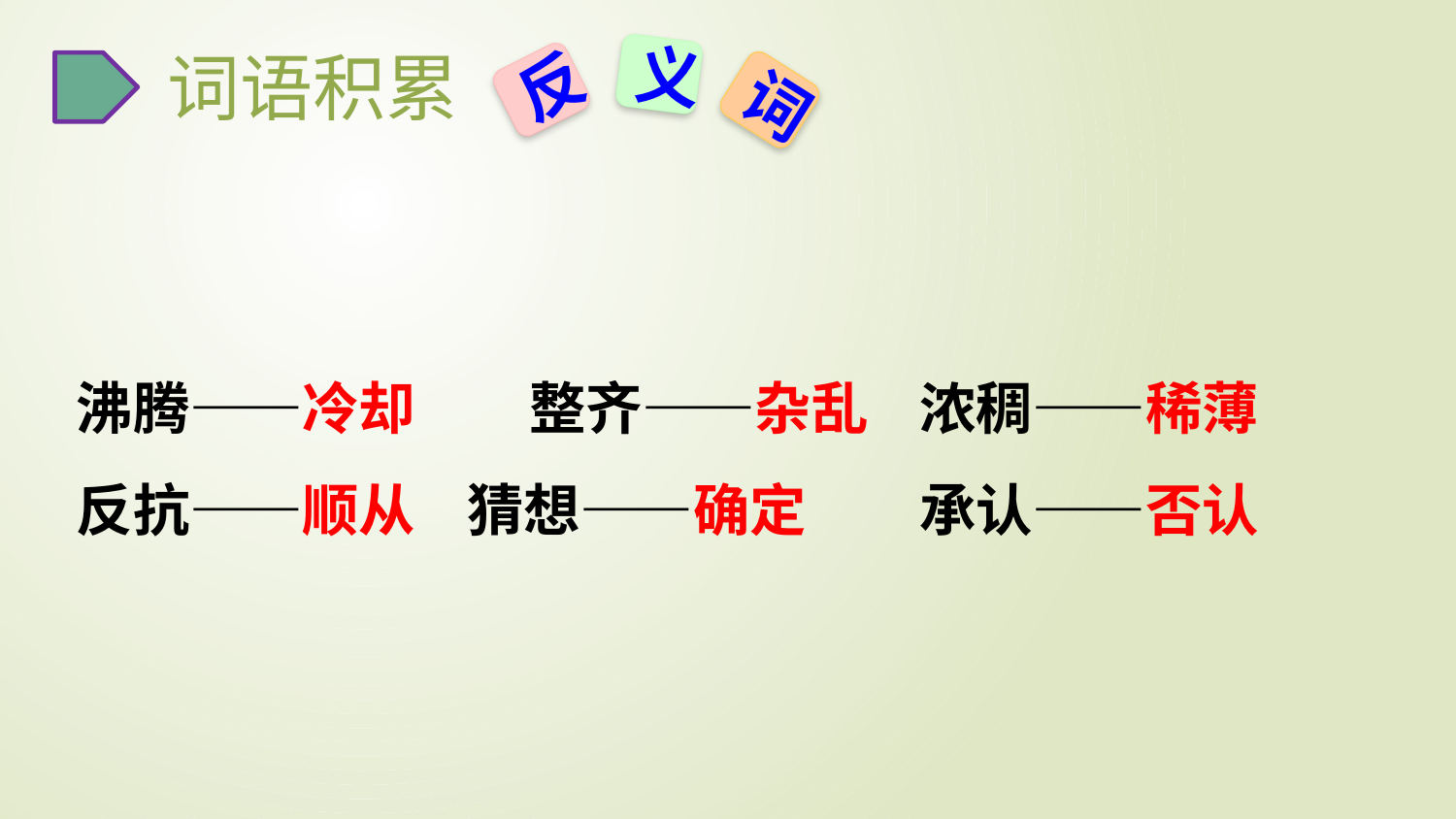

词语积累

义
反
词
沸腾——冷却　　整齐——杂乱    浓稠——稀薄
反抗——顺从    猜想——确定　　承认——否认